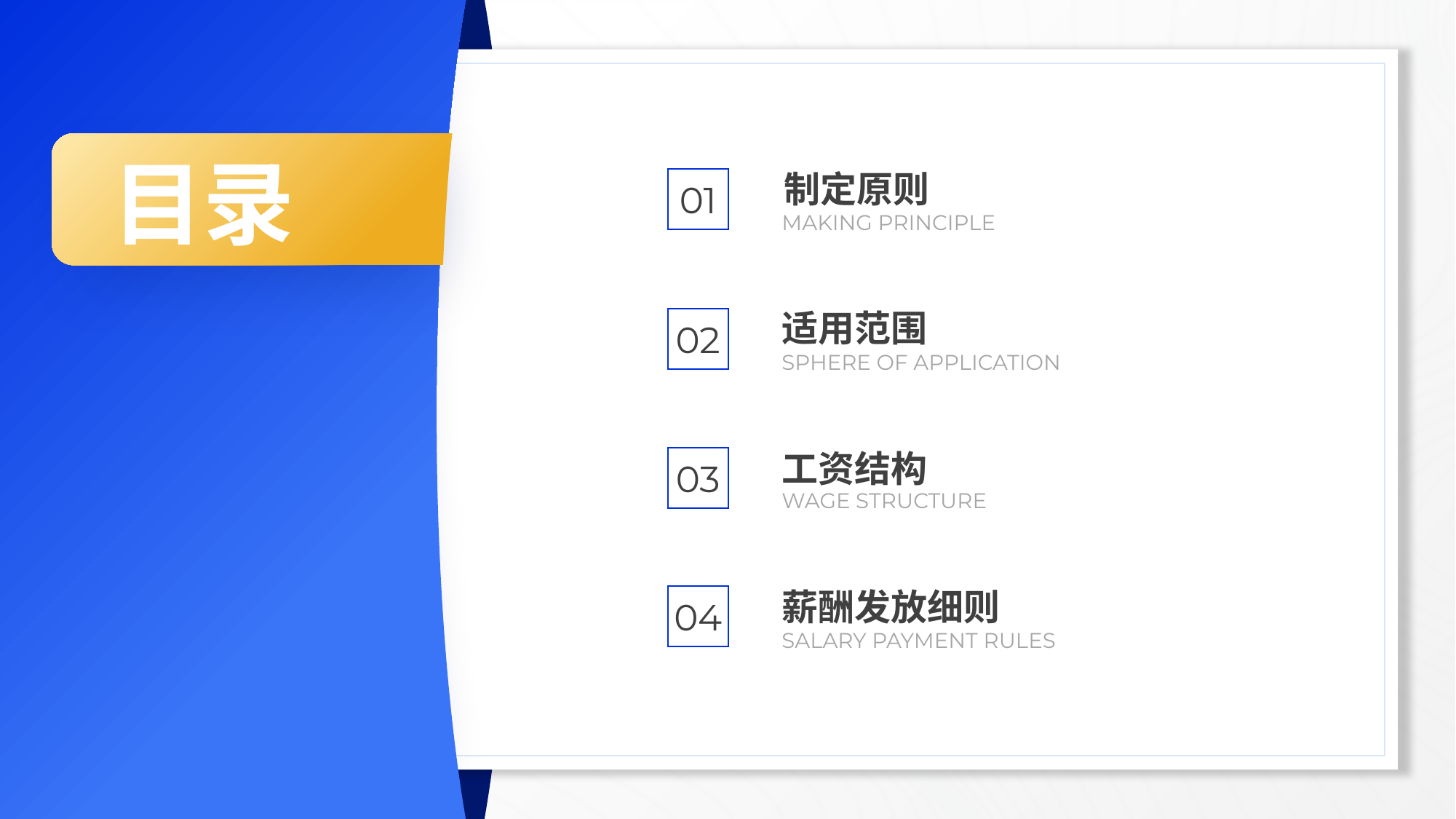

目录
制定原则
01
MAKING PRINCIPLE
适用范围
02
SPHERE OF APPLICATION
工资结构
03
WAGE STRUCTURE
薪酬发放细则
04
SALARY PAYMENT RULES